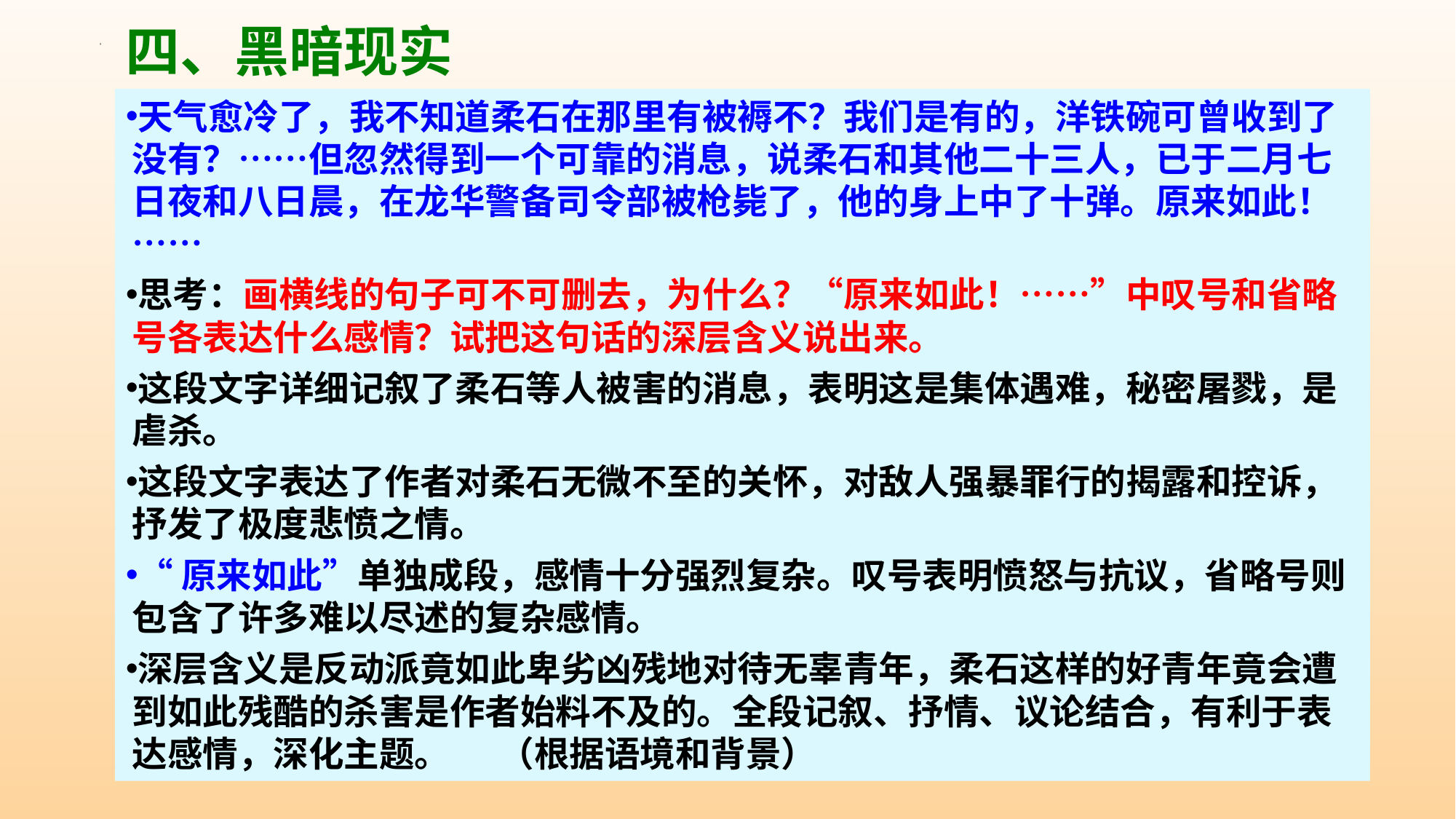

四、黑暗现实
天气愈冷了，我不知道柔石在那里有被褥不？我们是有的，洋铁碗可曾收到了没有？……但忽然得到一个可靠的消息，说柔石和其他二十三人，已于二月七日夜和八日晨，在龙华警备司令部被枪毙了，他的身上中了十弹。原来如此！……
思考：画横线的句子可不可删去，为什么？“原来如此！……”中叹号和省略号各表达什么感情？试把这句话的深层含义说出来。
这段文字详细记叙了柔石等人被害的消息，表明这是集体遇难，秘密屠戮，是虐杀。
这段文字表达了作者对柔石无微不至的关怀，对敌人强暴罪行的揭露和控诉，抒发了极度悲愤之情。
“原来如此”单独成段，感情十分强烈复杂。叹号表明愤怒与抗议，省略号则包含了许多难以尽述的复杂感情。
深层含义是反动派竟如此卑劣凶残地对待无辜青年，柔石这样的好青年竟会遭到如此残酷的杀害是作者始料不及的。全段记叙、抒情、议论结合，有利于表达感情，深化主题。     （根据语境和背景）